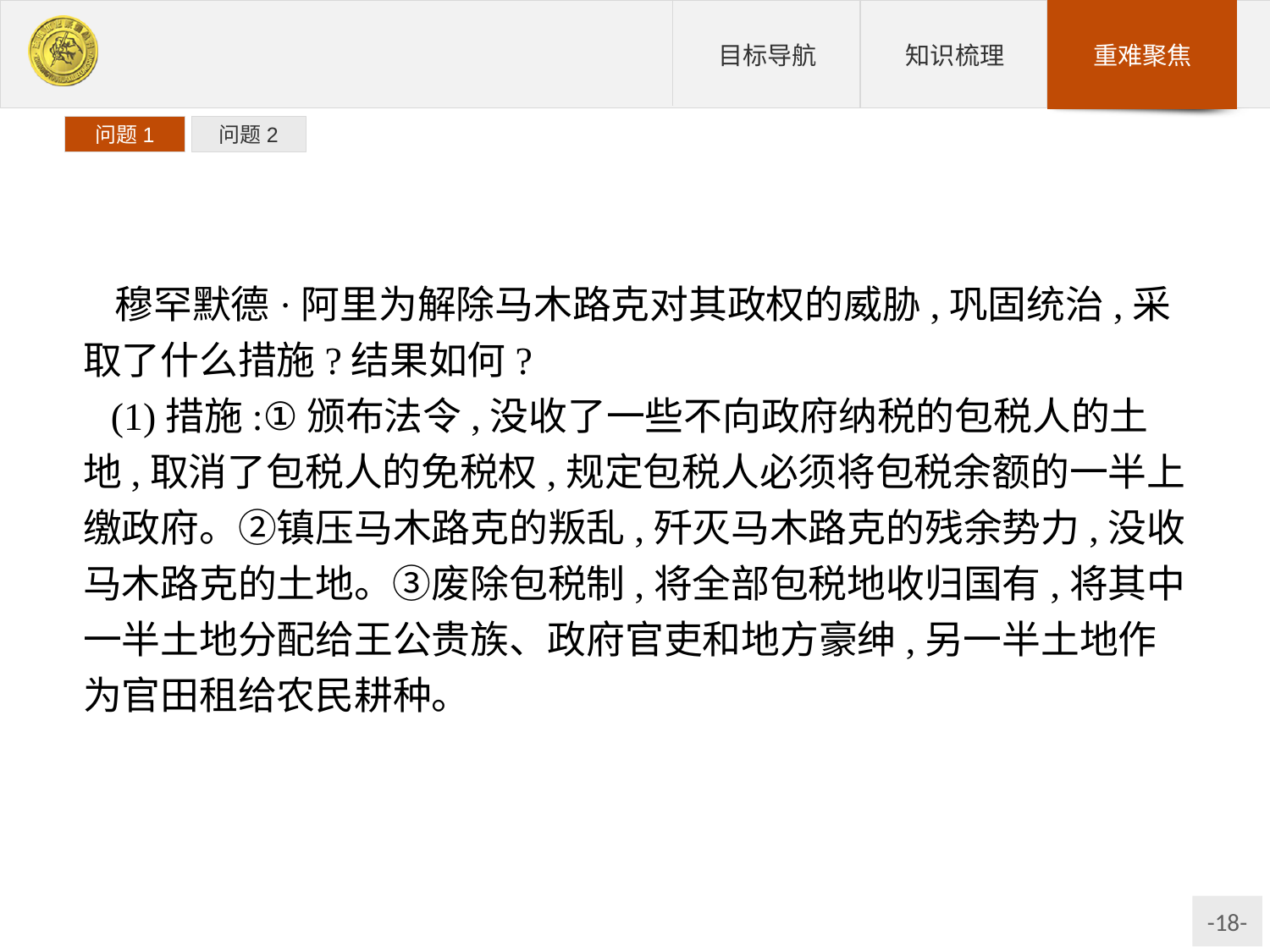

问题1
问题2
穆罕默德·阿里为解除马木路克对其政权的威胁,巩固统治,采取了什么措施?结果如何?
(1)措施:①颁布法令,没收了一些不向政府纳税的包税人的土地,取消了包税人的免税权,规定包税人必须将包税余额的一半上缴政府。②镇压马木路克的叛乱,歼灭马木路克的残余势力,没收马木路克的土地。③废除包税制,将全部包税地收归国有,将其中一半土地分配给王公贵族、政府官吏和地方豪绅,另一半土地作为官田租给农民耕种。